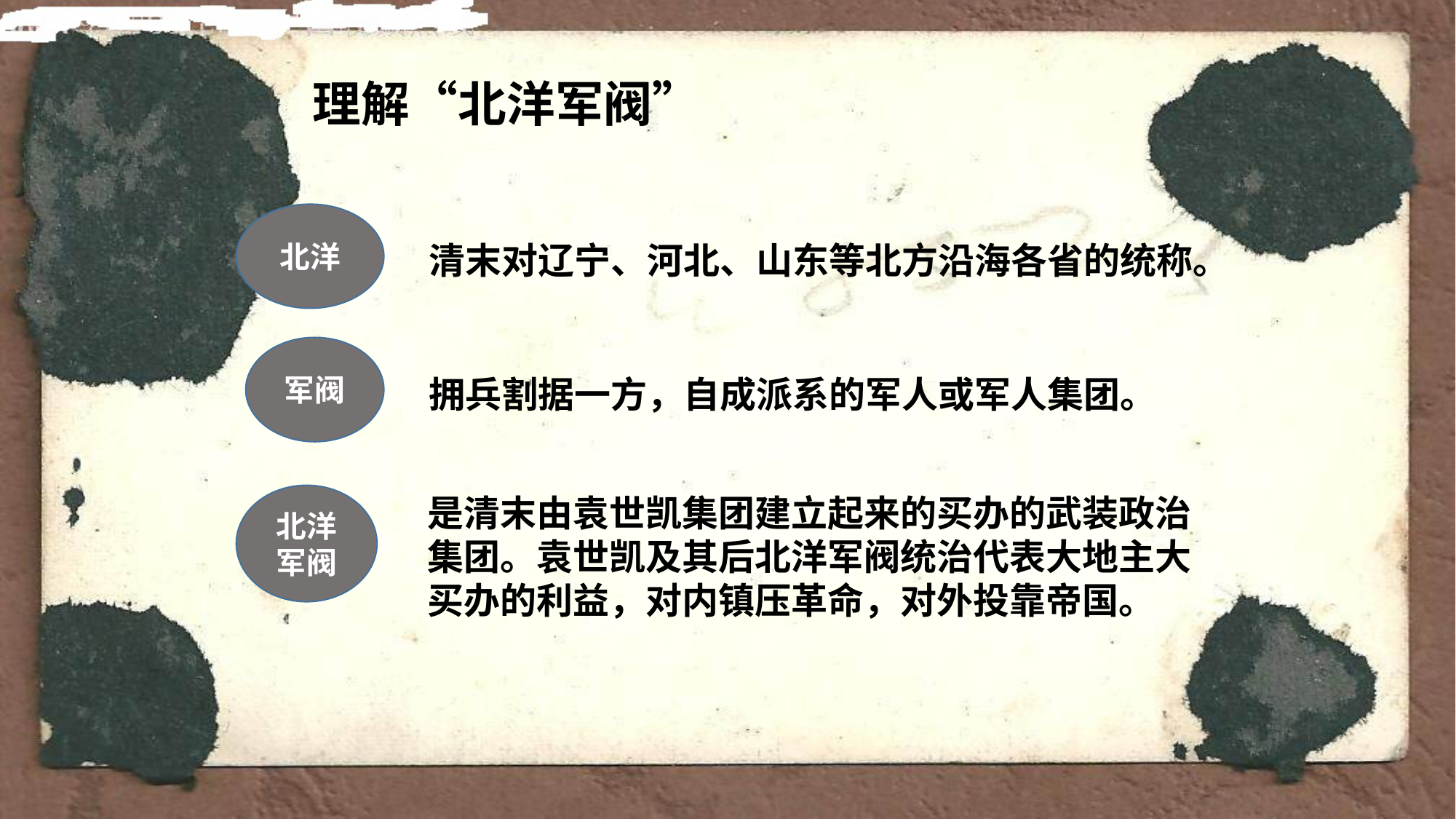

理解“北洋军阀”
北洋
清末对辽宁、河北、山东等北方沿海各省的统称。
军阀
拥兵割据一方，自成派系的军人或军人集团。
北洋军阀
是清末由袁世凯集团建立起来的买办的武装政治集团。袁世凯及其后北洋军阀统治代表大地主大买办的利益，对内镇压革命，对外投靠帝国。